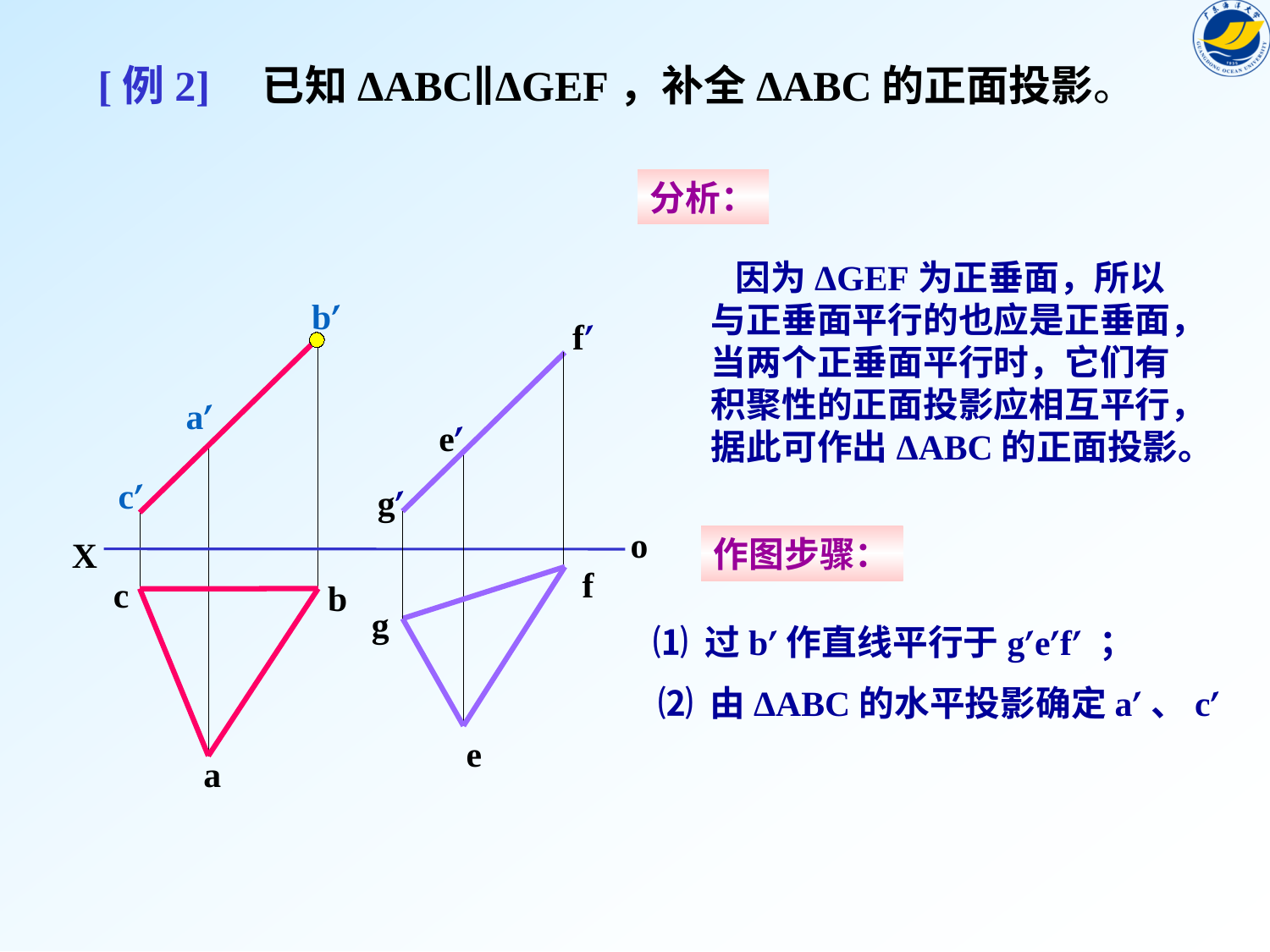

[例2]　已知ΔABC∥ΔGEF，补全ΔABC的正面投影。
分析：
  因为ΔGEF为正垂面，所以
与正垂面平行的也应是正垂面，
当两个正垂面平行时，它们有
积聚性的正面投影应相互平行，
据此可作出ΔABC的正面投影。
b’
f’

e’

g’

o

f
c

b

e
a

X
g

a’

c’

作图步骤：
⑴ 过b’作直线平行于g’e’f’ ；
⑵ 由ΔABC的水平投影确定a’、c’